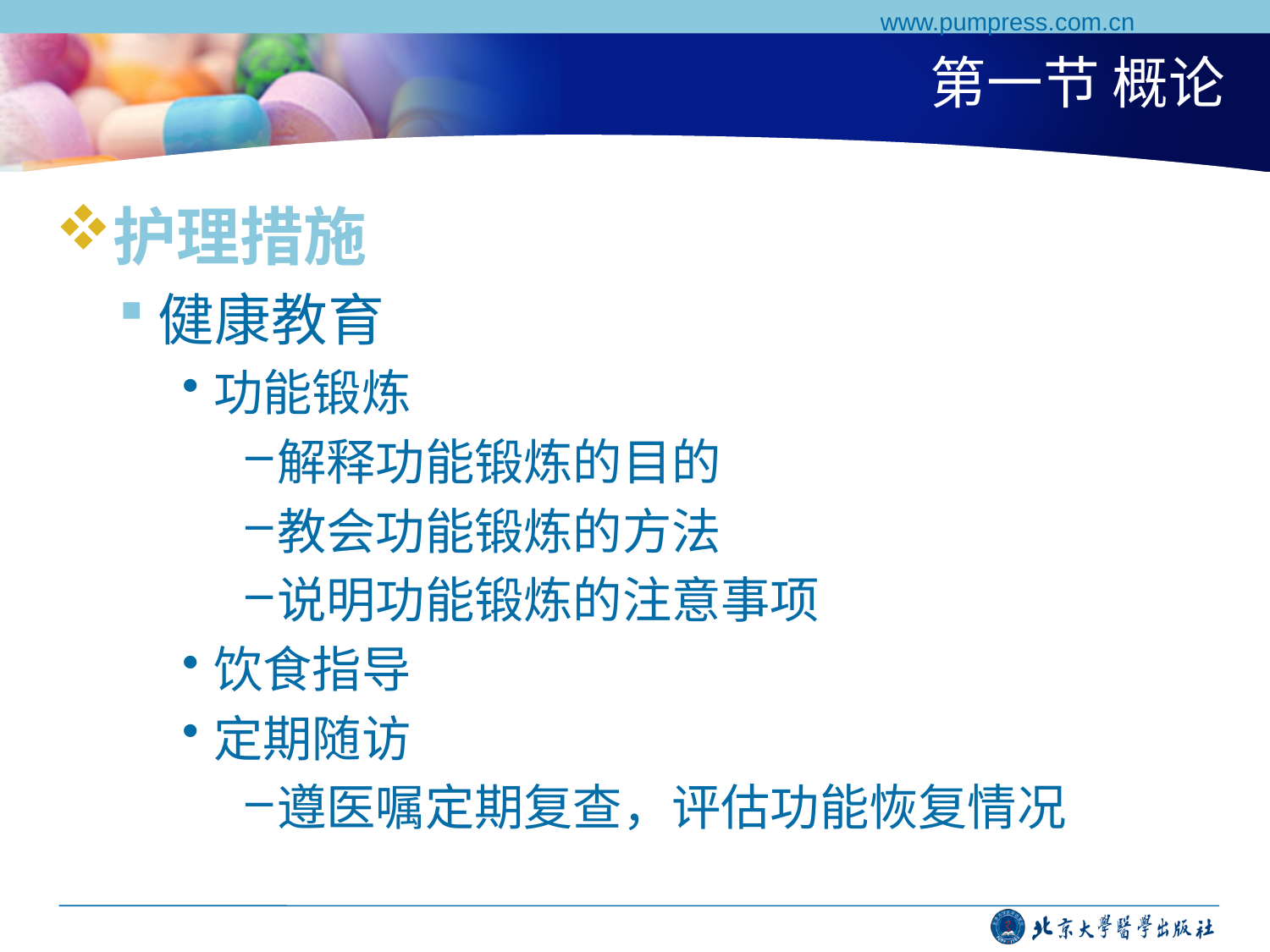

www.pumpress.com.cn
# 第一节 概论
护理措施
健康教育
功能锻炼
解释功能锻炼的目的
教会功能锻炼的方法
说明功能锻炼的注意事项
饮食指导
定期随访
遵医嘱定期复查，评估功能恢复情况